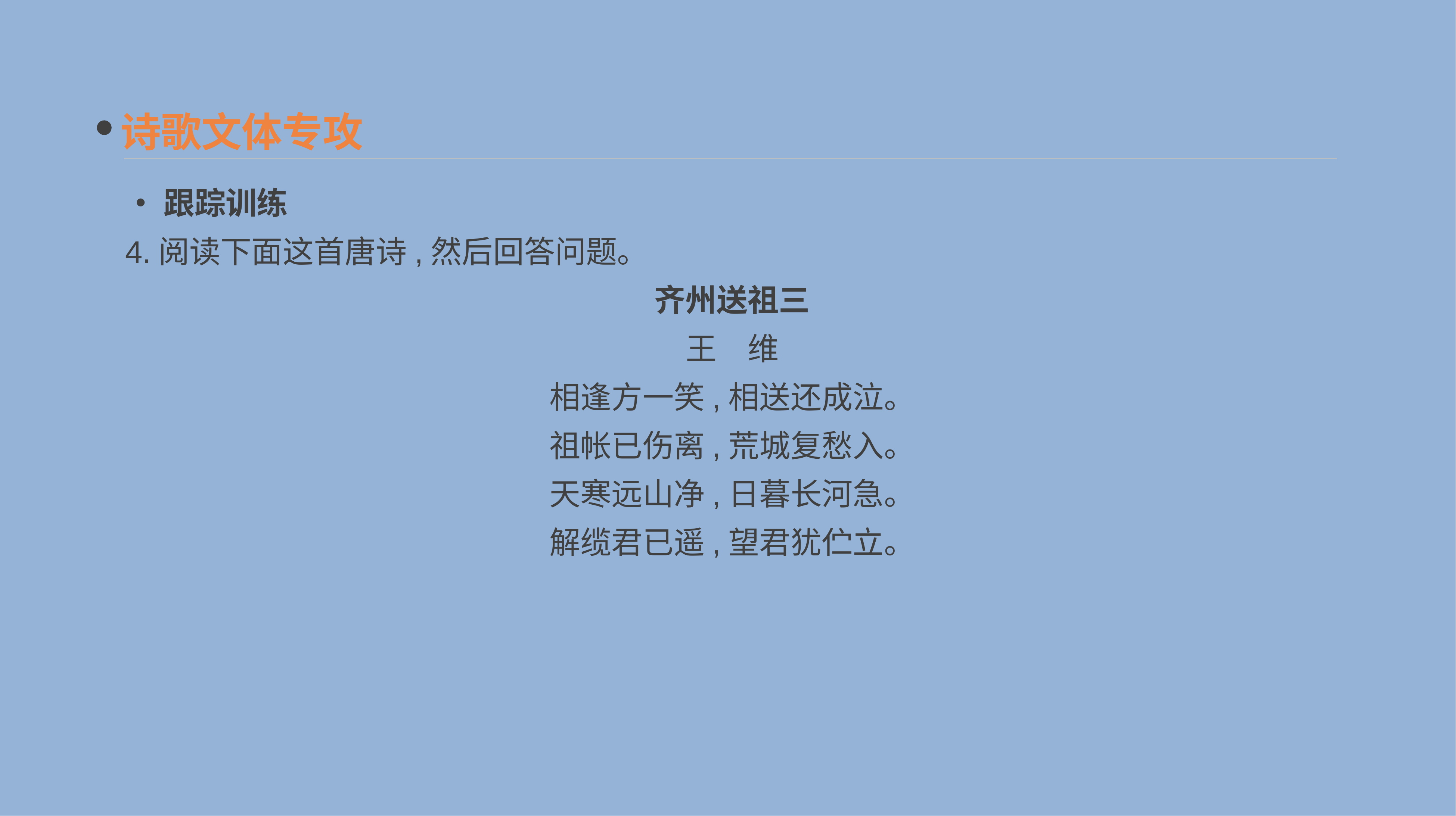

诗歌文体专攻

•跟踪训练
4.阅读下面这首唐诗,然后回答问题。
齐州送祖三
王　维
相逢方一笑,相送还成泣。
祖帐已伤离,荒城复愁入。
天寒远山净,日暮长河急。
解缆君已遥,望君犹伫立。